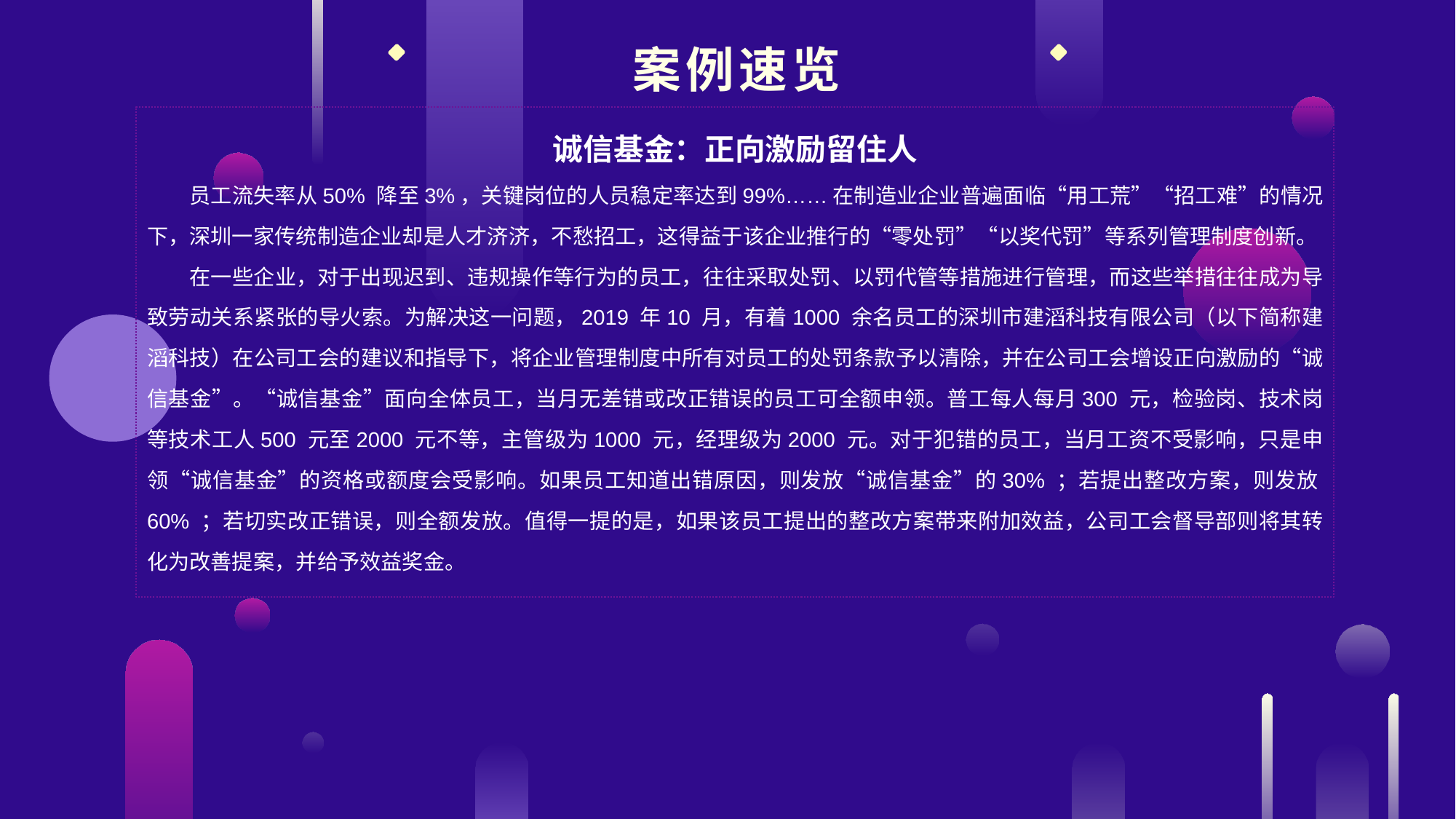

案例速览

诚信基金：正向激励留住人
员工流失率从50% 降至3%，关键岗位的人员稳定率达到99%……在制造业企业普遍面临“用工荒”“招工难”的情况下，深圳一家传统制造企业却是人才济济，不愁招工，这得益于该企业推行的“零处罚”“以奖代罚”等系列管理制度创新。
在一些企业，对于出现迟到、违规操作等行为的员工，往往采取处罚、以罚代管等措施进行管理，而这些举措往往成为导致劳动关系紧张的导火索。为解决这一问题，2019 年10 月，有着1000 余名员工的深圳市建滔科技有限公司（以下简称建滔科技）在公司工会的建议和指导下，将企业管理制度中所有对员工的处罚条款予以清除，并在公司工会增设正向激励的“诚信基金”。“诚信基金”面向全体员工，当月无差错或改正错误的员工可全额申领。普工每人每月300 元，检验岗、技术岗等技术工人500 元至2000 元不等，主管级为1000 元，经理级为2000 元。对于犯错的员工，当月工资不受影响，只是申领“诚信基金”的资格或额度会受影响。如果员工知道出错原因，则发放“诚信基金”的30% ；若提出整改方案，则发放60% ；若切实改正错误，则全额发放。值得一提的是，如果该员工提出的整改方案带来附加效益，公司工会督导部则将其转化为改善提案，并给予效益奖金。